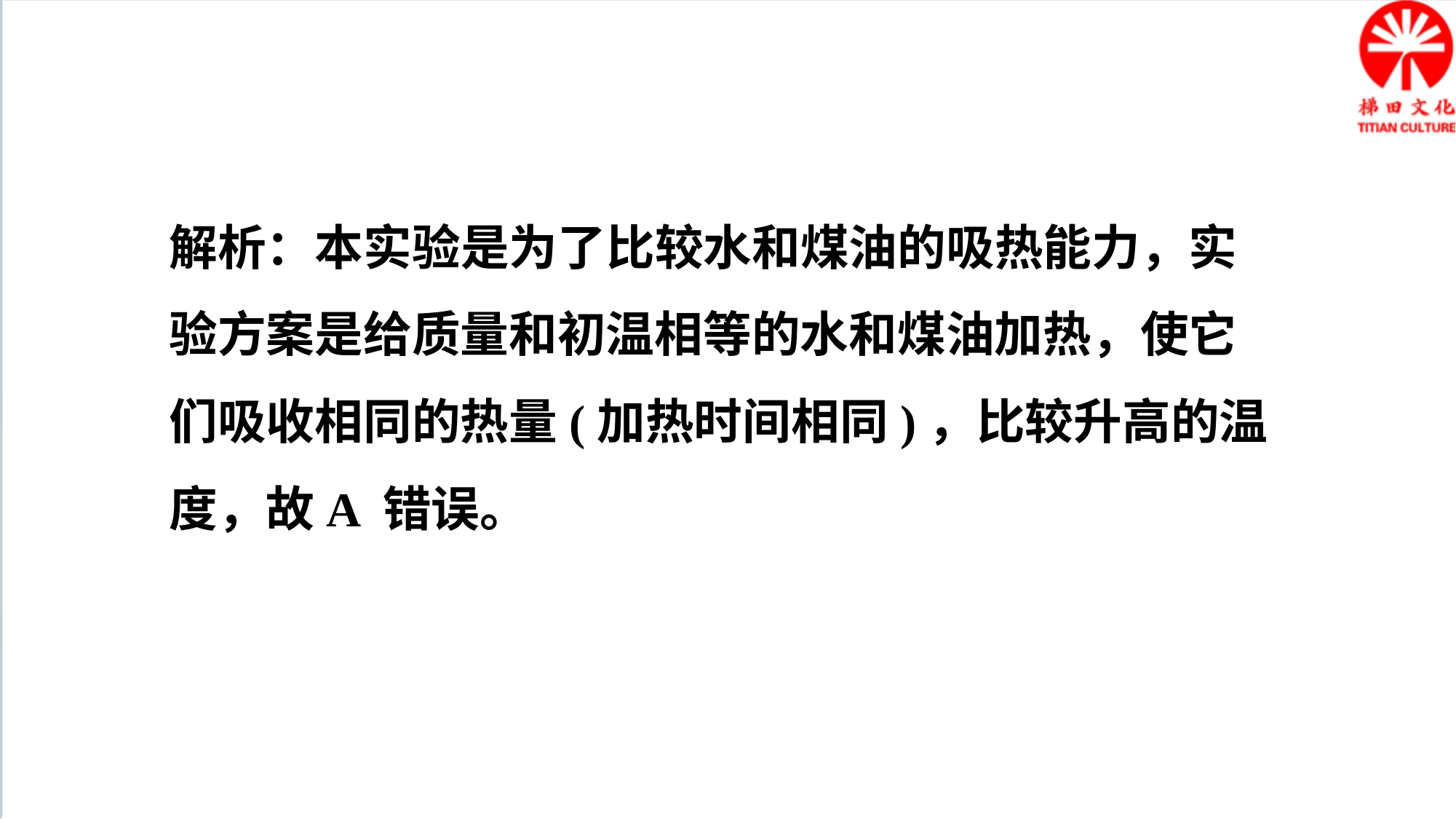

解析：本实验是为了比较水和煤油的吸热能力，实验方案是给质量和初温相等的水和煤油加热，使它们吸收相同的热量(加热时间相同)，比较升高的温度，故A 错误。